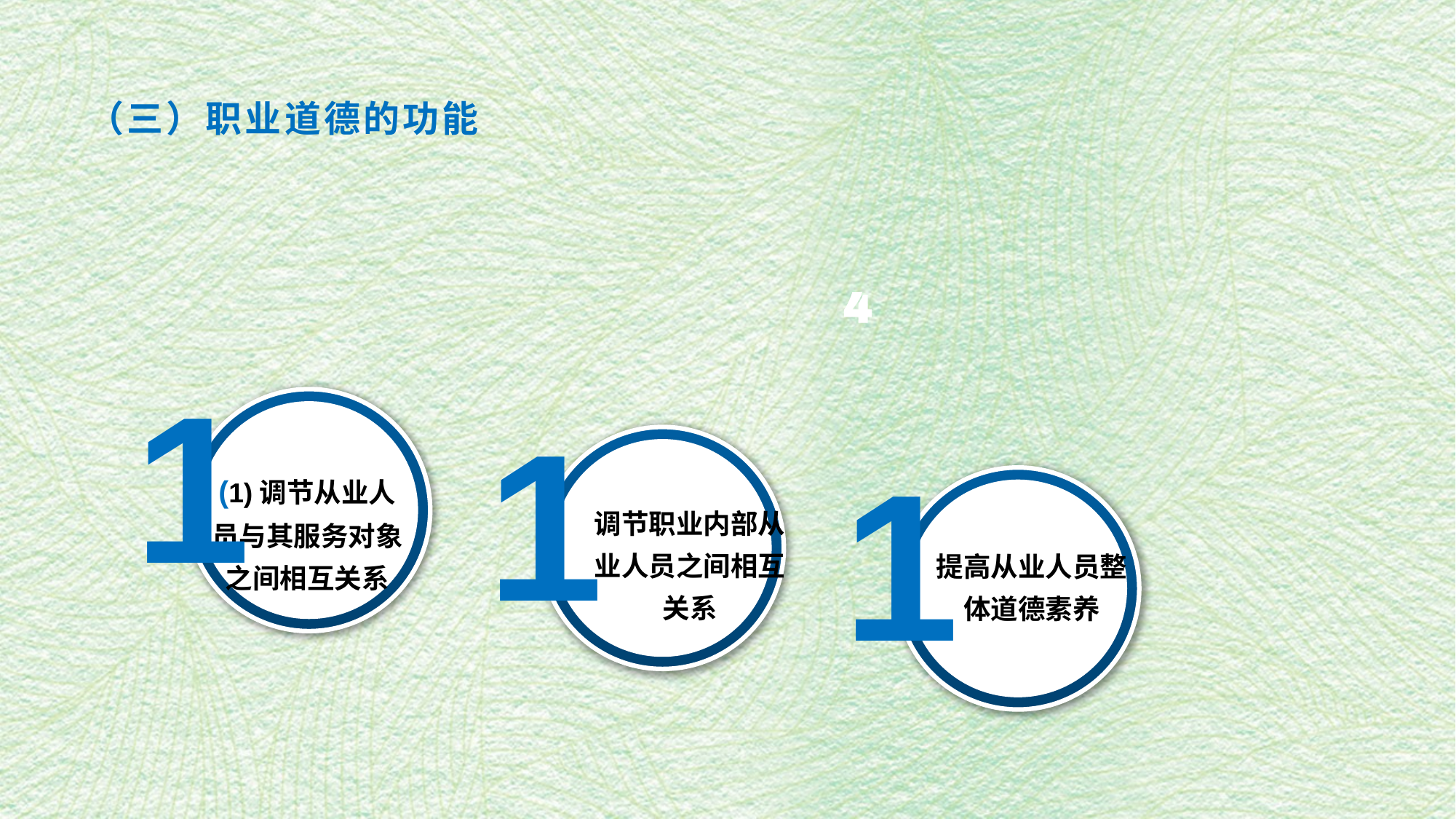

（三）职业道德的功能
1

(1)调节从业人员与其服务对象之间相互关系
4
1

调节职业内部从业人员之间相互关系
1

提高从业人员整体道德素养